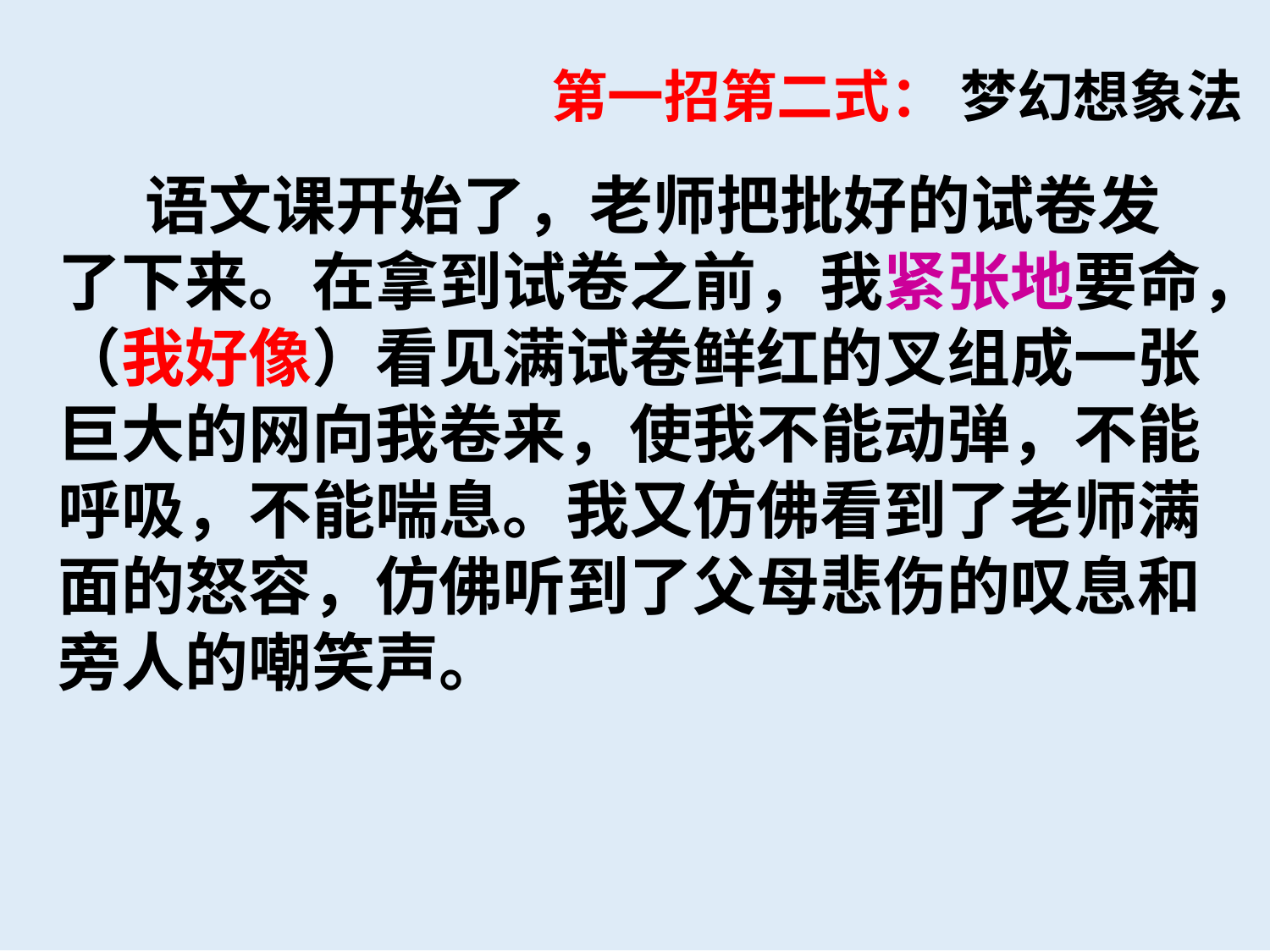

第一招第二式：
梦幻想象法
     语文课开始了，老师把批好的试卷发了下来。在拿到试卷之前，我紧张地要命，（我好像）看见满试卷鲜红的叉组成一张巨大的网向我卷来，使我不能动弹，不能呼吸，不能喘息。我又仿佛看到了老师满面的怒容，仿佛听到了父母悲伤的叹息和旁人的嘲笑声。